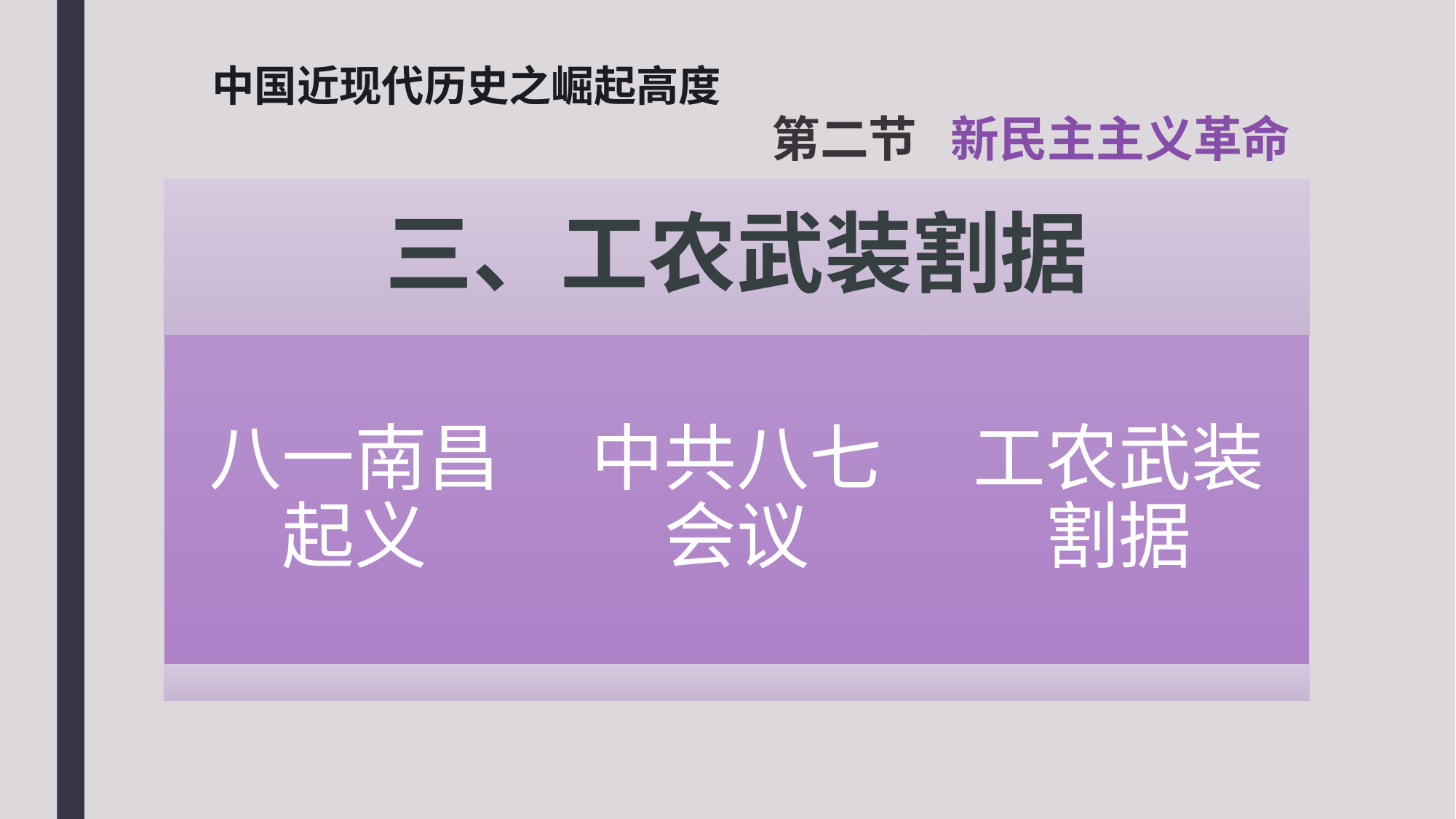

# 中国近现代历史之崛起高度
第二节   新民主主义革命
三、工农武装割据
八一南昌起义
中共八七会议
工农武装割据